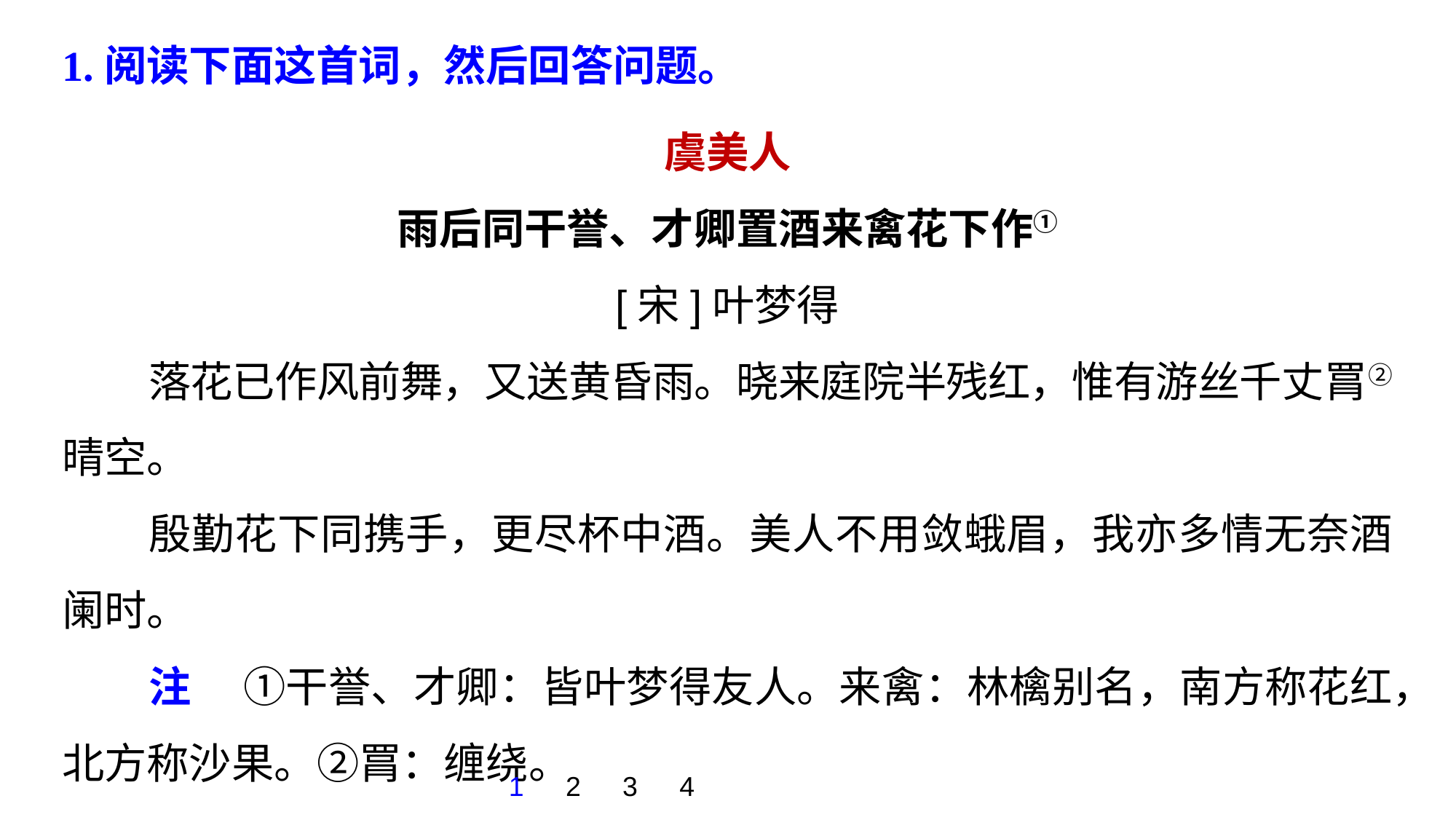

1.阅读下面这首词，然后回答问题。
虞美人
雨后同干誉、才卿置酒来禽花下作①
[宋]叶梦得
落花已作风前舞，又送黄昏雨。晓来庭院半残红，惟有游丝千丈罥②晴空。
殷勤花下同携手，更尽杯中酒。美人不用敛蛾眉，我亦多情无奈酒阑时。
注 　①干誉、才卿：皆叶梦得友人。来禽：林檎别名，南方称花红，北方称沙果。②罥：缠绕。
1
2
3
4